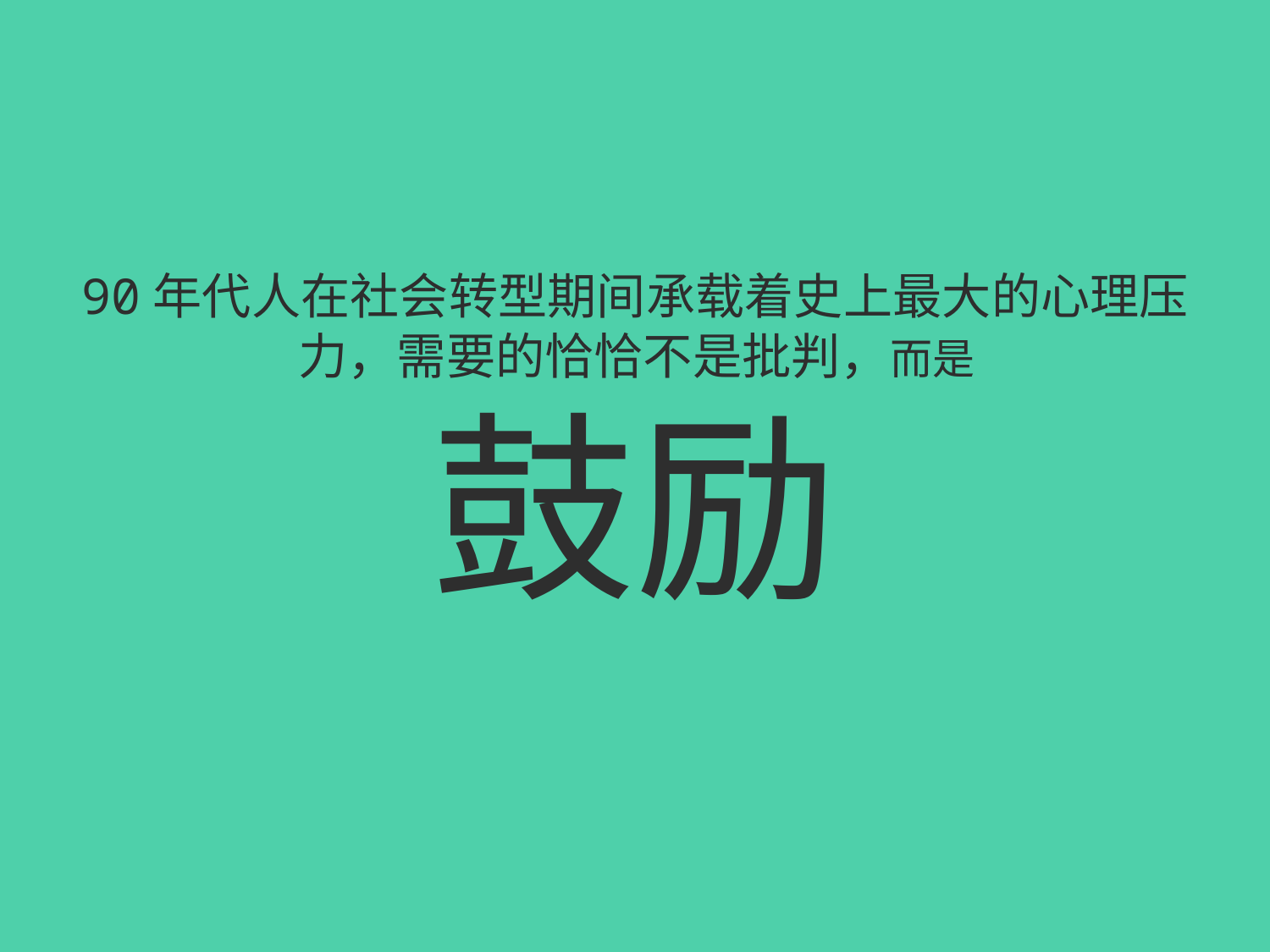

90年代人在社会转型期间承载着史上最大的心理压
力，需要的恰恰不是批判，而是
鼓励